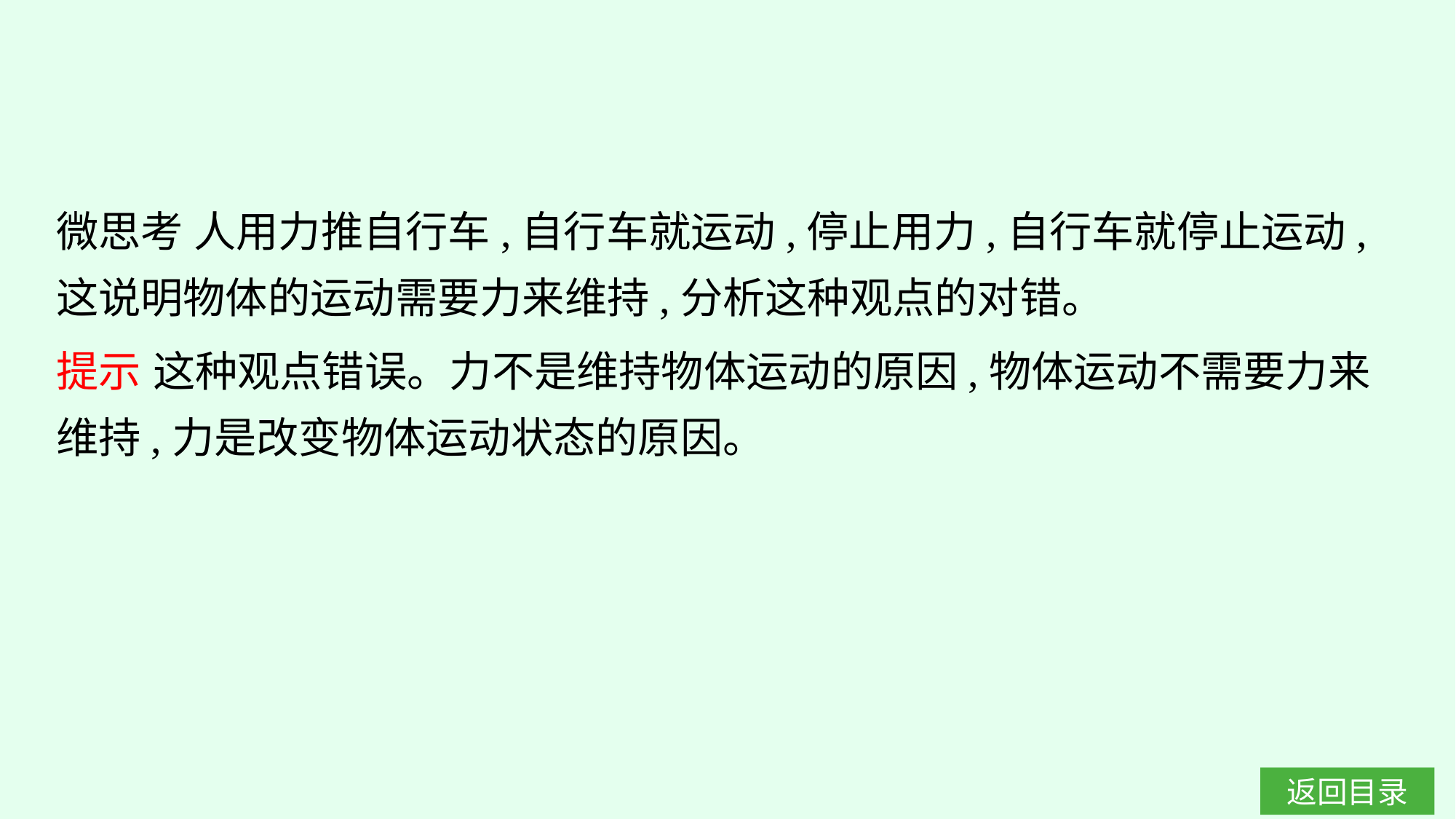

微思考 人用力推自行车,自行车就运动,停止用力,自行车就停止运动,这说明物体的运动需要力来维持,分析这种观点的对错。
提示 这种观点错误。力不是维持物体运动的原因,物体运动不需要力来维持,力是改变物体运动状态的原因。